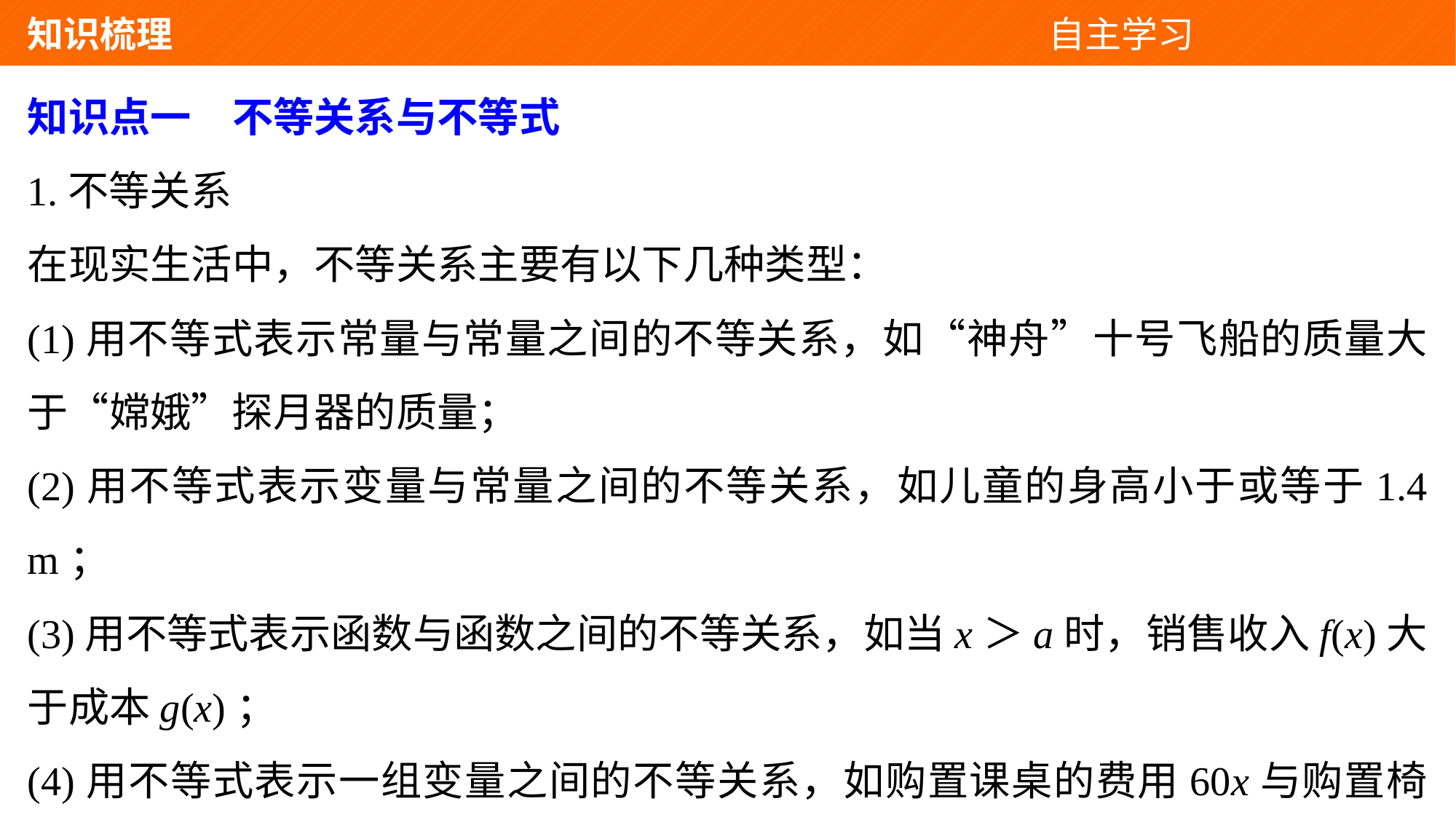

知识梳理                                                                                                           自主学习
知识点一　不等关系与不等式
1.不等关系
在现实生活中，不等关系主要有以下几种类型：
(1)用不等式表示常量与常量之间的不等关系，如“神舟”十号飞船的质量大于“嫦娥”探月器的质量；
(2)用不等式表示变量与常量之间的不等关系，如儿童的身高小于或等于1.4 m；
(3)用不等式表示函数与函数之间的不等关系，如当x＞a时，销售收入f(x)大于成本g(x)；
(4)用不等式表示一组变量之间的不等关系，如购置课桌的费用60x与购置椅子的费用30y的和不超过2 000元.